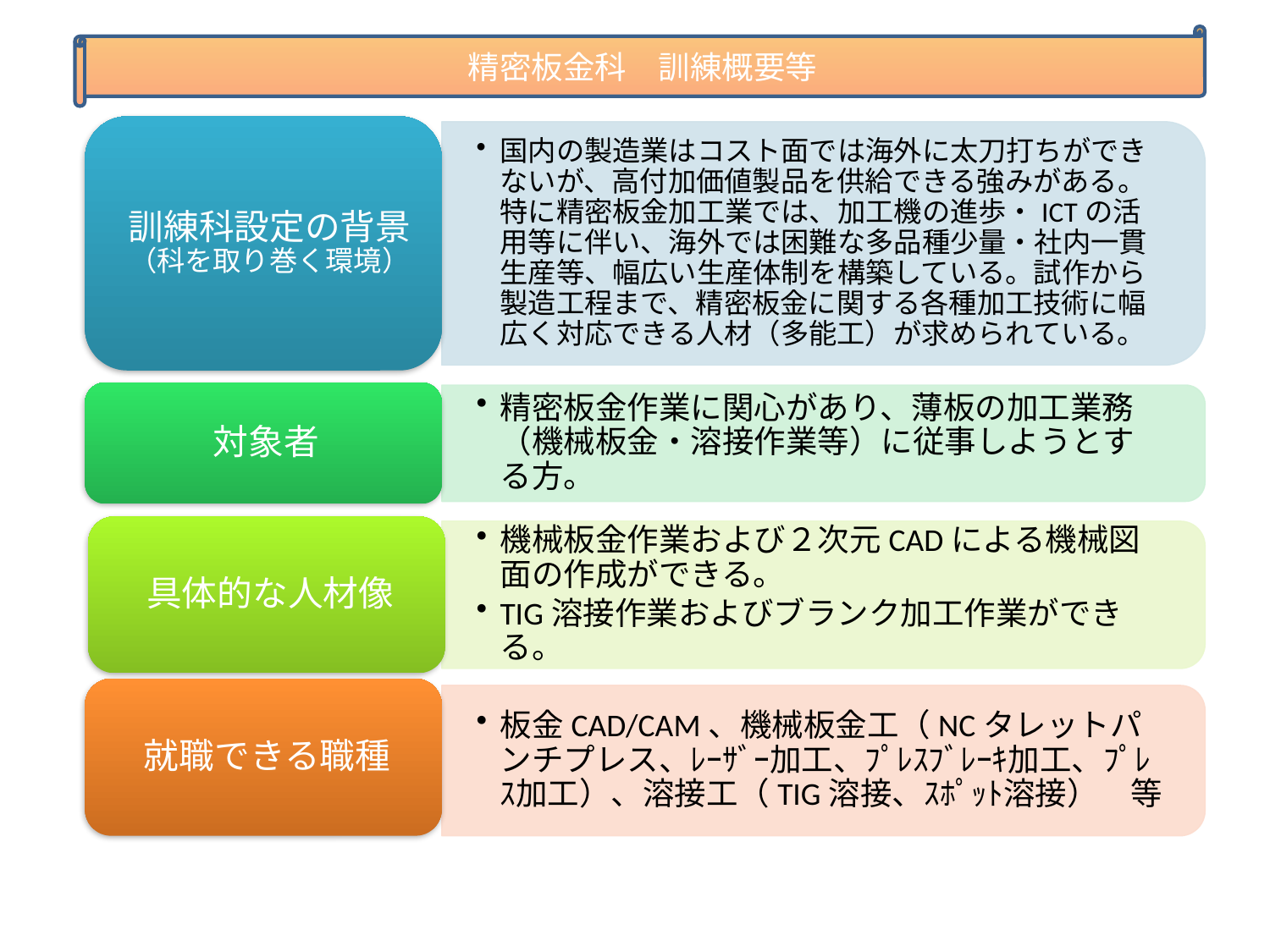

精密板金科　訓練概要等
国内の製造業はコスト面では海外に太刀打ちができないが、高付加価値製品を供給できる強みがある。特に精密板金加工業では、加工機の進歩・ICTの活用等に伴い、海外では困難な多品種少量・社内一貫生産等、幅広い生産体制を構築している。試作から製造工程まで、精密板金に関する各種加工技術に幅広く対応できる人材（多能工）が求められている。
訓練科設定の背景
（科を取り巻く環境）
精密板金作業に関心があり、薄板の加工業務（機械板金・溶接作業等）に従事しようとする方。
対象者
機械板金作業および２次元CADによる機械図面の作成ができる。
TIG溶接作業およびブランク加工作業ができる。
具体的な人材像
板金CAD/CAM、機械板金工（NCタレットパンチプレス、ﾚｰｻﾞｰ加工、ﾌﾟﾚｽﾌﾞﾚｰｷ加工、ﾌﾟﾚｽ加工）、溶接工（TIG溶接、ｽﾎﾟｯﾄ溶接）　等
就職できる職種